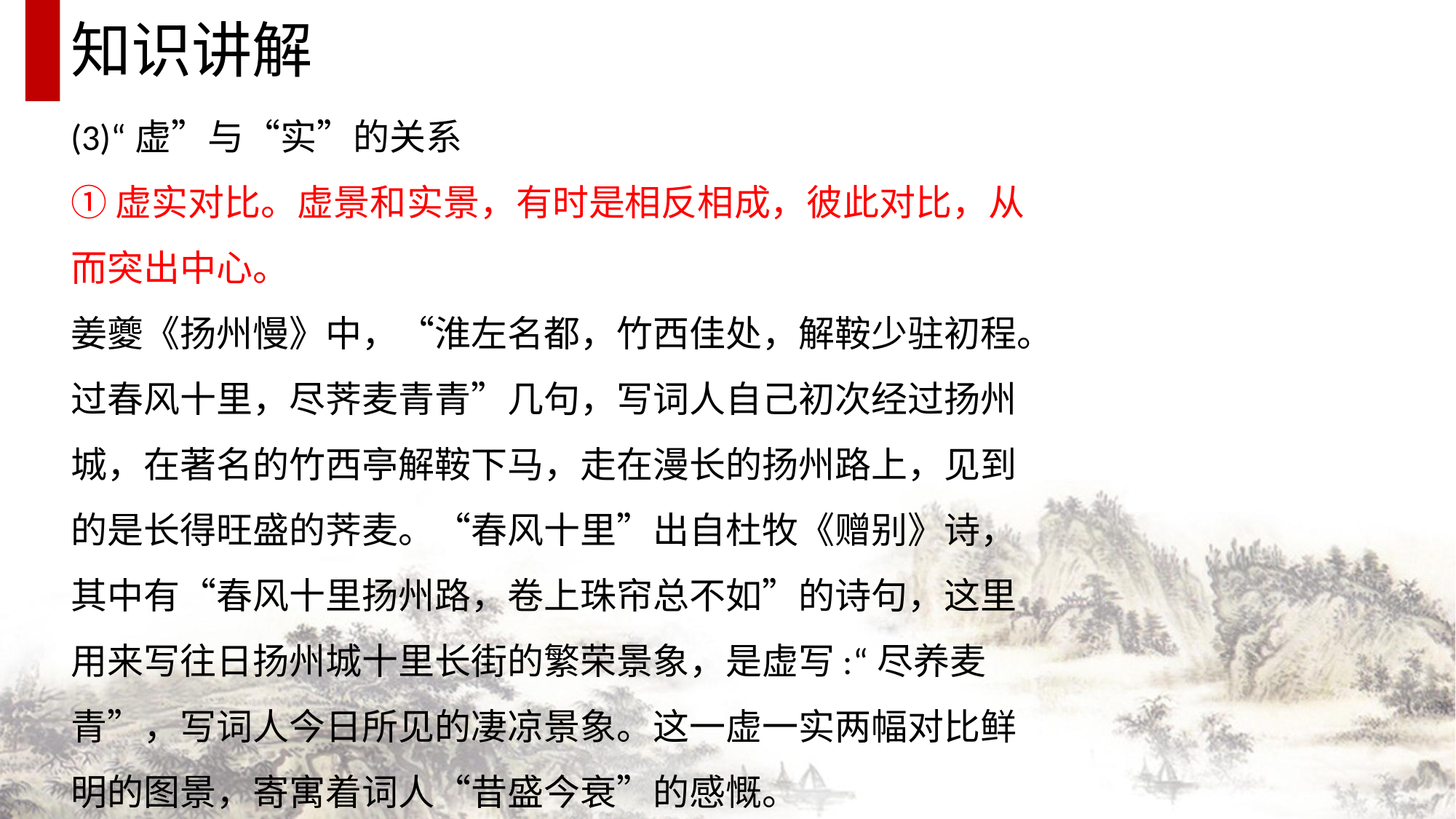

知识讲解
(3)“虚”与“实”的关系
①虚实对比。虚景和实景，有时是相反相成，彼此对比，从而突出中心。
姜夔《扬州慢》中，“淮左名都，竹西佳处，解鞍少驻初程。过春风十里，尽荠麦青青”几句，写词人自己初次经过扬州城，在著名的竹西亭解鞍下马，走在漫长的扬州路上，见到的是长得旺盛的荠麦。“春风十里”出自杜牧《赠别》诗，其中有“春风十里扬州路，卷上珠帘总不如”的诗句，这里用来写往日扬州城十里长街的繁荣景象，是虚写:“尽养麦青”，写词人今日所见的凄凉景象。这一虚一实两幅对比鲜明的图景，寄寓着词人“昔盛今衰”的感慨。